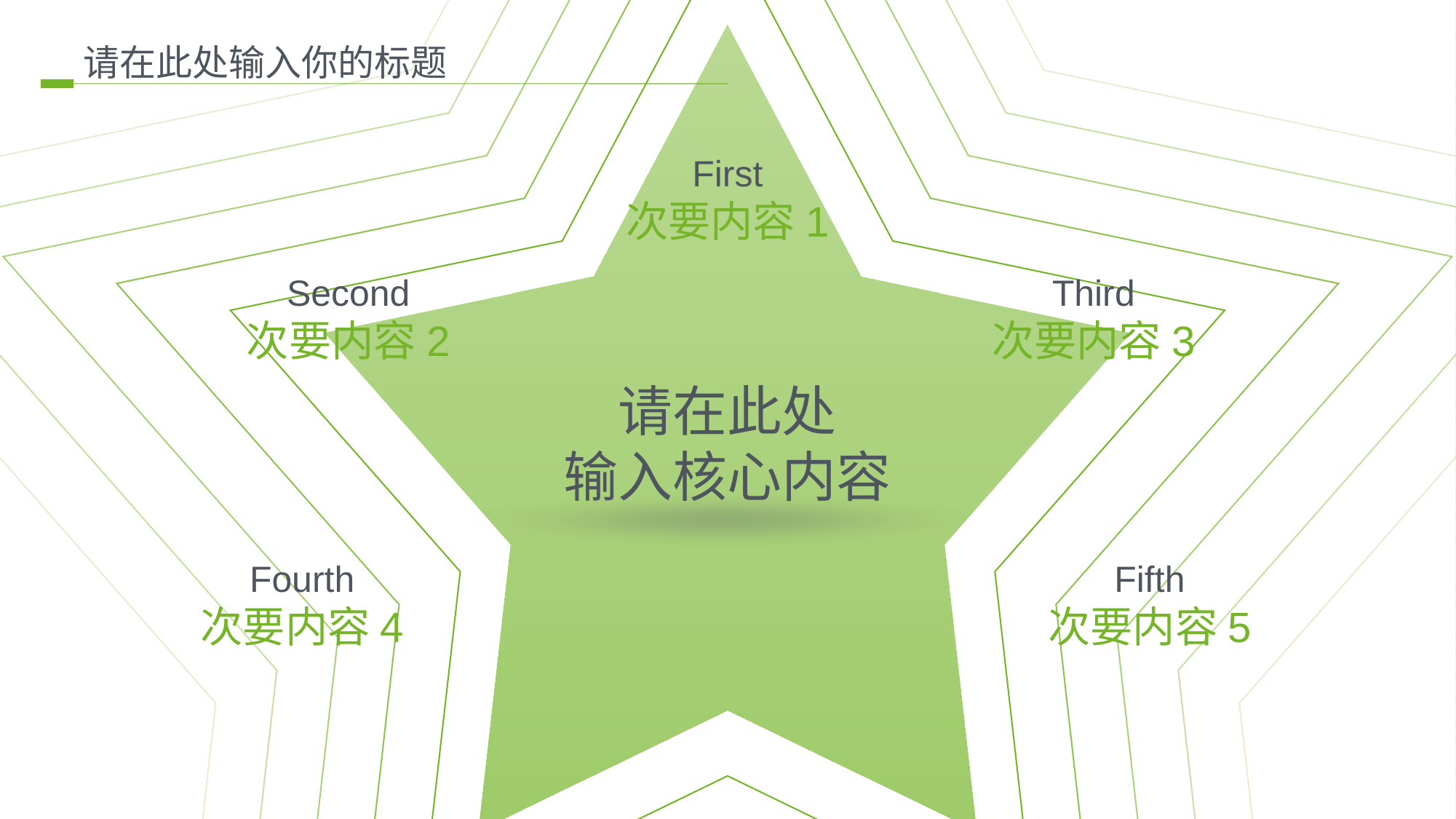

请在此处输入你的标题
First
次要内容1
Second
Third
次要内容2
次要内容3
请在此处
输入核心内容
Fourth
Fifth
次要内容4
次要内容5